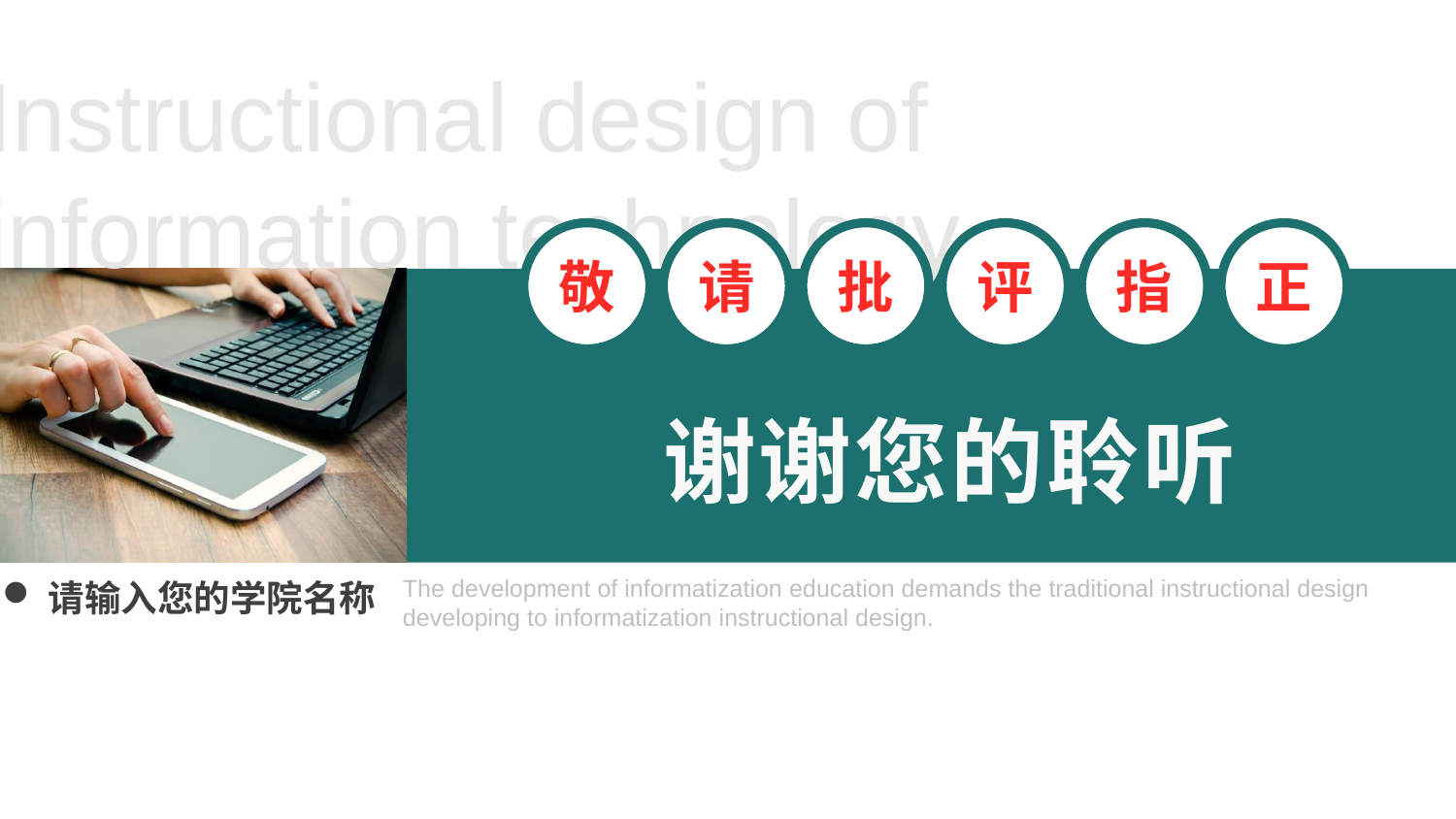

Instructional design of information technology
敬
请
批
评
指
正

谢谢您的聆听
The development of informatization education demands the traditional instructional design developing to informatization instructional design.
请输入您的学院名称